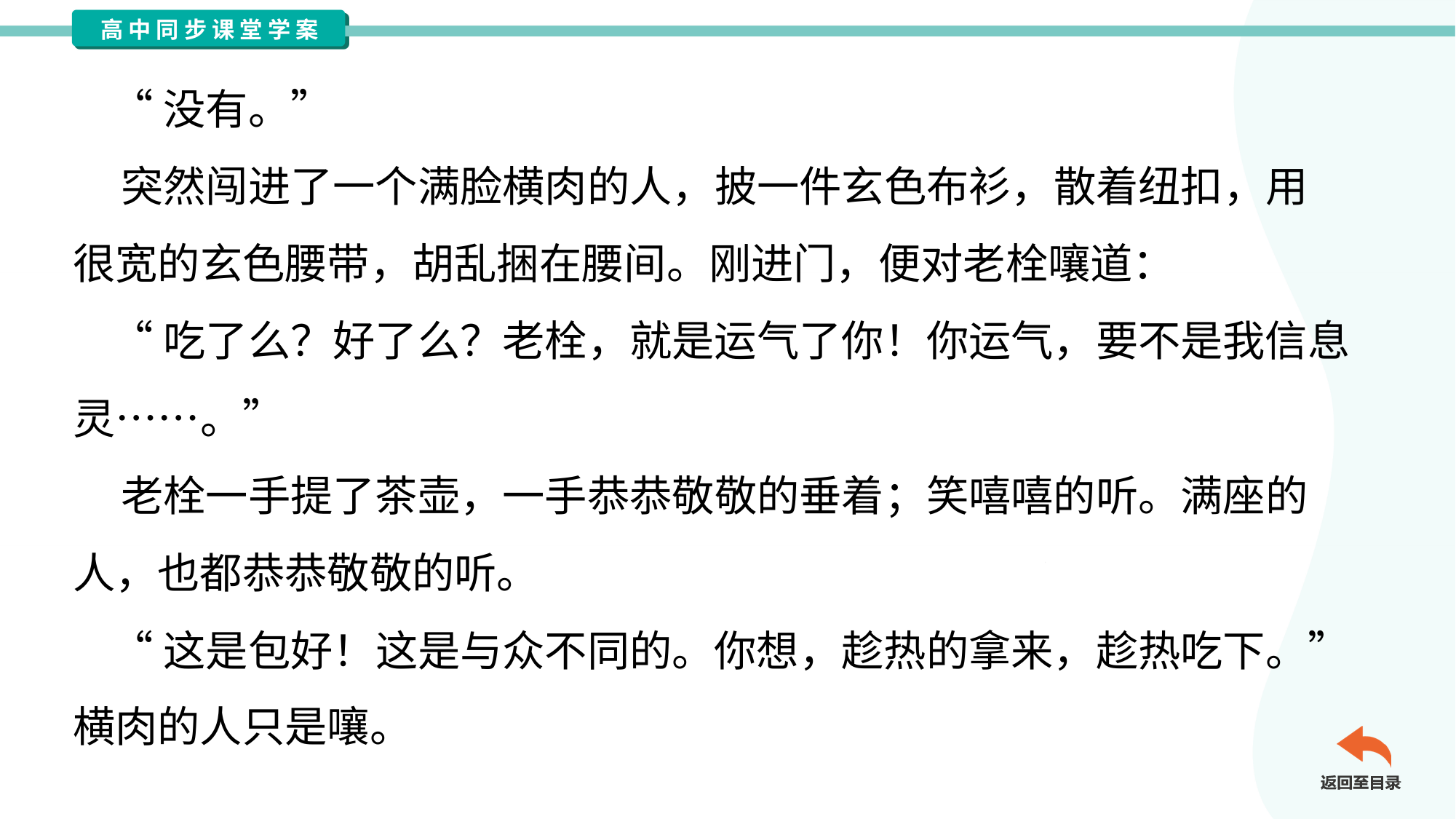

“没有。”
    突然闯进了一个满脸横肉的人，披一件玄色布衫，散着纽扣，用
很宽的玄色腰带，胡乱捆在腰间。刚进门，便对老栓嚷道：
    “吃了么？好了么？老栓，就是运气了你！你运气，要不是我信息
灵……。”
    老栓一手提了茶壶，一手恭恭敬敬的垂着；笑嘻嘻的听。满座的
人，也都恭恭敬敬的听。
    “这是包好！这是与众不同的。你想，趁热的拿来，趁热吃下。”
横肉的人只是嚷。#1.1.28